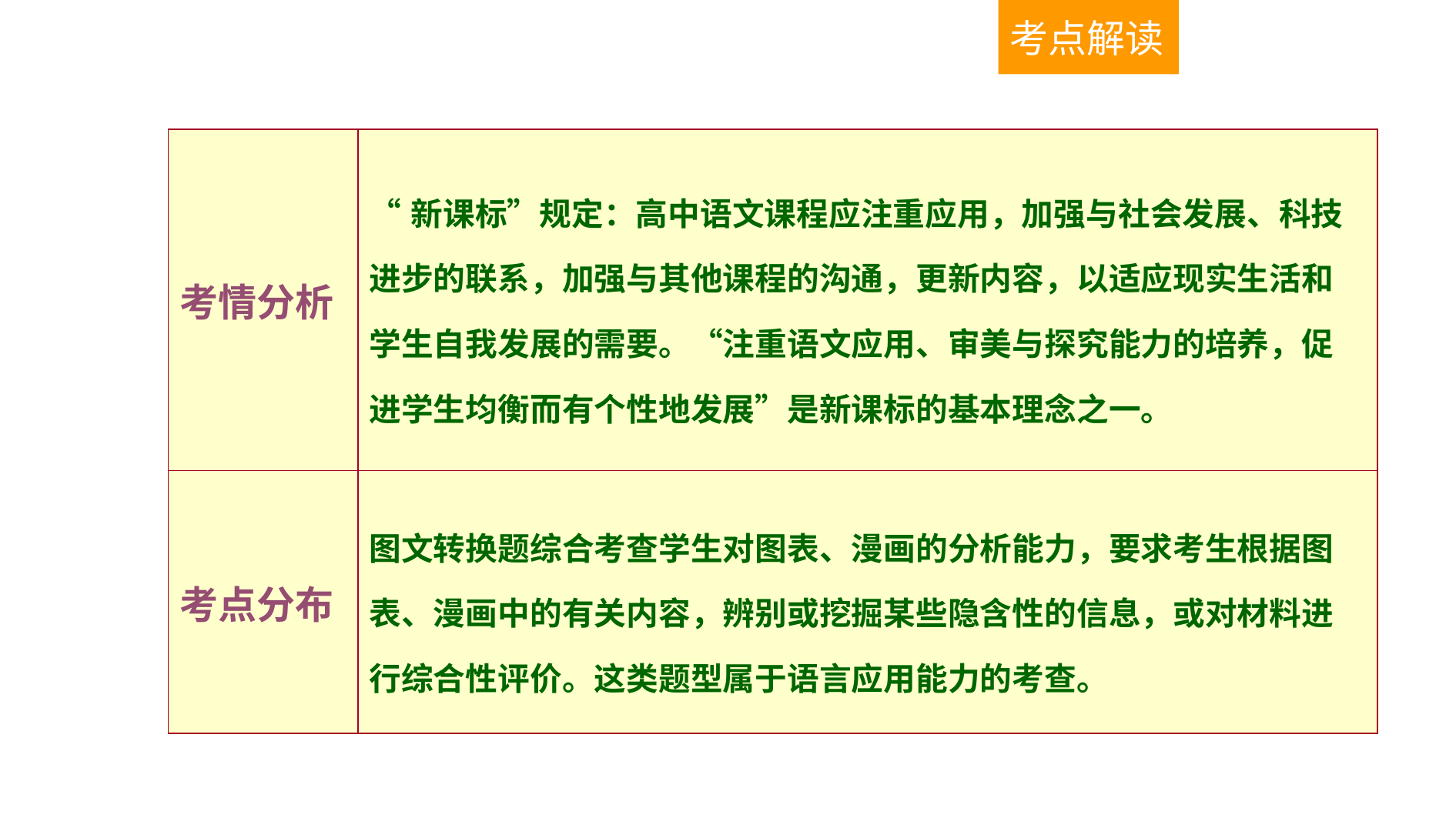

考点解读
| 考情分析 | “新课标”规定：高中语文课程应注重应用，加强与社会发展、科技进步的联系，加强与其他课程的沟通，更新内容，以适应现实生活和学生自我发展的需要。“注重语文应用、审美与探究能力的培养，促进学生均衡而有个性地发展”是新课标的基本理念之一。 |
| --- | --- |
| 考点分布 | 图文转换题综合考查学生对图表、漫画的分析能力，要求考生根据图表、漫画中的有关内容，辨别或挖掘某些隐含性的信息，或对材料进行综合性评价。这类题型属于语言应用能力的考查。 |